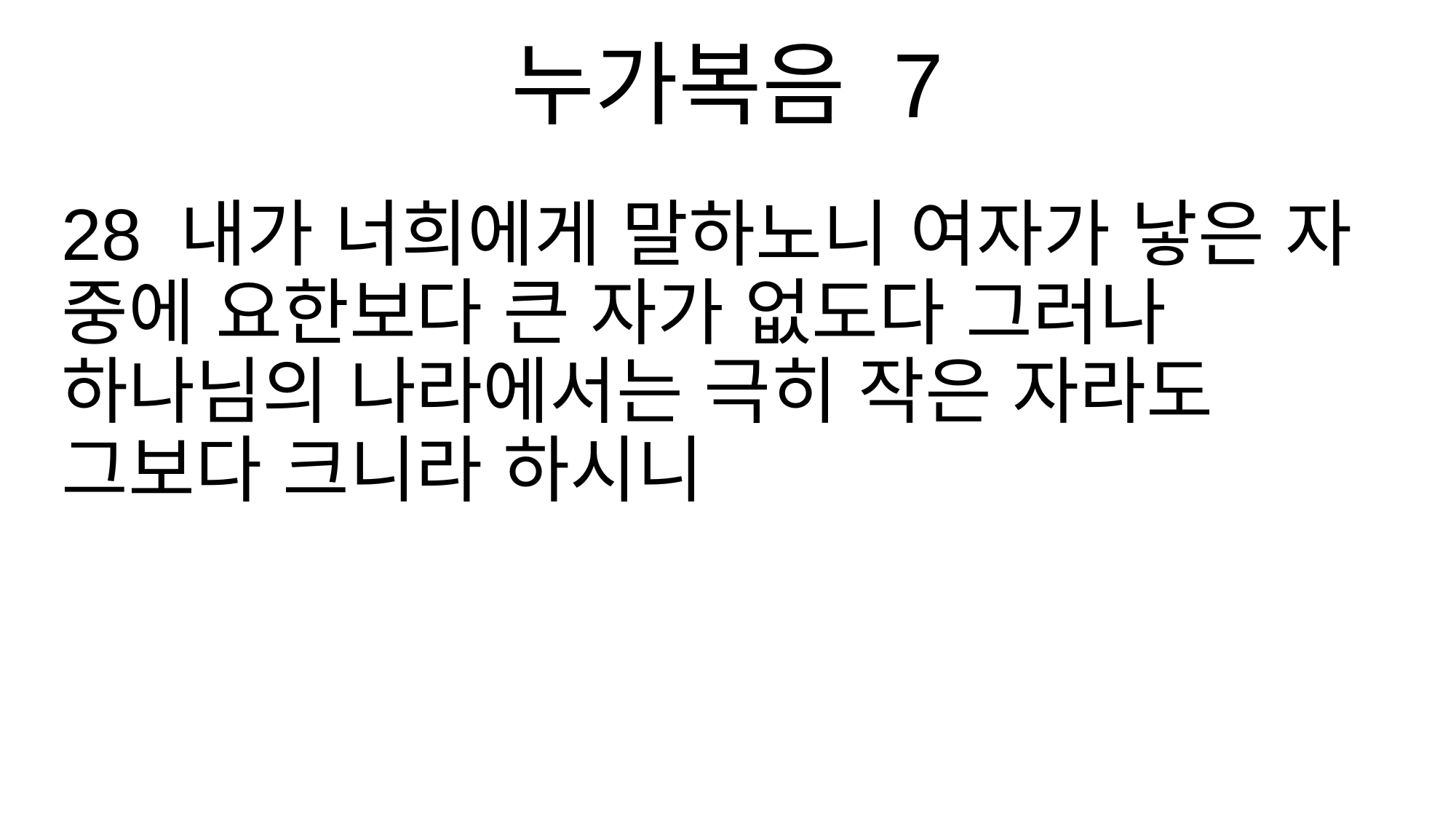

누가복음 7
28 내가 너희에게 말하노니 여자가 낳은 자 중에 요한보다 큰 자가 없도다 그러나 하나님의 나라에서는 극히 작은 자라도 그보다 크니라 하시니